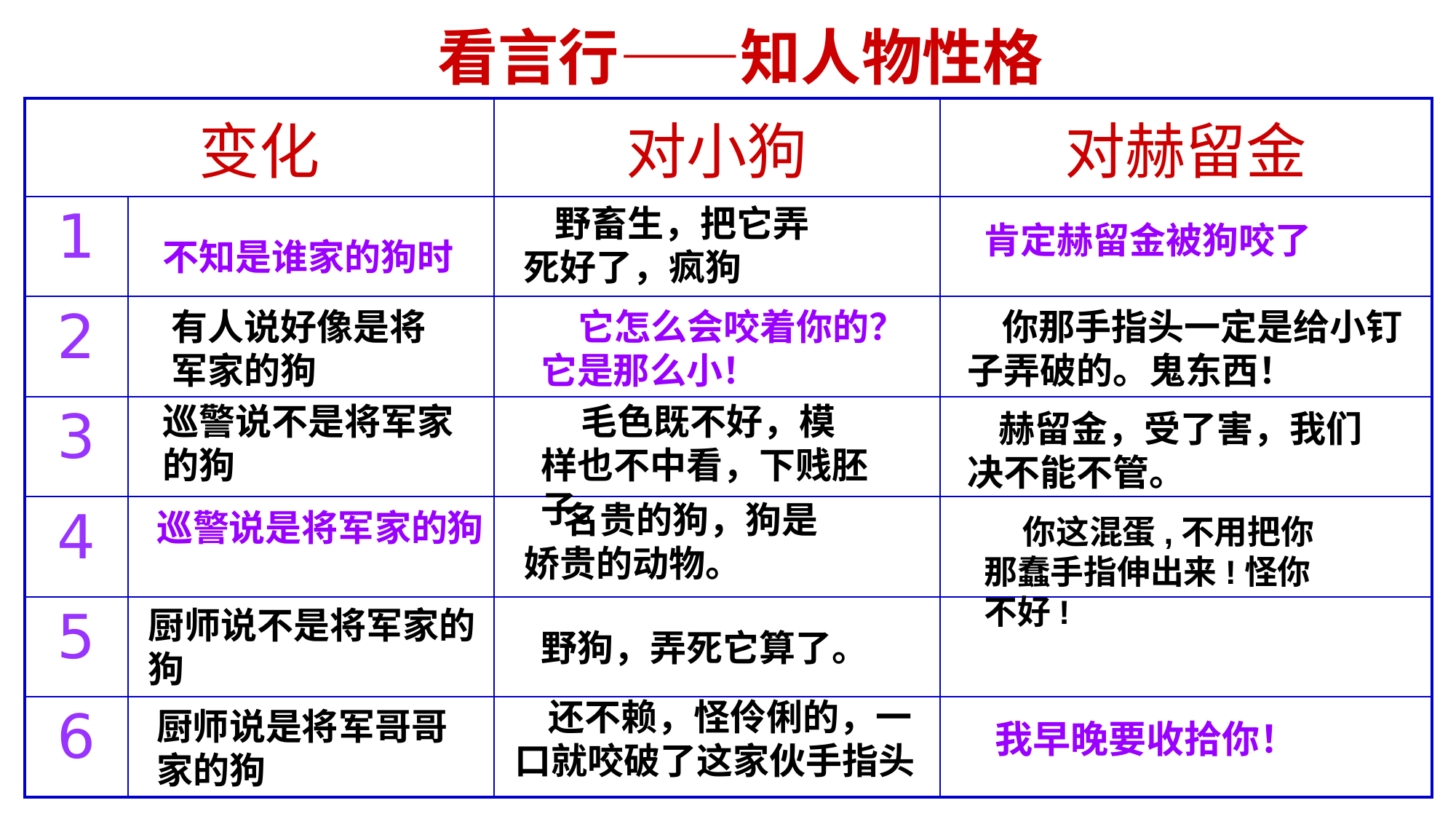

看言行——知人物性格
| 变化 |  | 对小狗 | 对赫留金 |
| --- | --- | --- | --- |
| 1 |  |  |  |
| 2 |  |  |  |
| 3 |  |  |  |
| 4 |  |  |  |
| 5 |  |  |  |
| 6 |  |  |  |
    野畜生，把它弄死好了，疯狗
肯定赫留金被狗咬了
不知是谁家的狗时

有人说好像是将军家的狗
    它怎么会咬着你的？它是那么小！
    你那手指头一定是给小钉子弄破的。鬼东西！
    毛色既不好，模样也不中看，下贱胚子。
巡警说不是将军家的狗
    赫留金，受了害，我们决不能不管。
    名贵的狗，狗是娇贵的动物。
巡警说是将军家的狗
    你这混蛋,不用把你那蠢手指伸出来!怪你不好!
厨师说不是将军家的狗
野狗，弄死它算了。
    还不赖，怪伶俐的，一口就咬破了这家伙手指头
厨师说是将军哥哥家的狗
我早晚要收拾你！